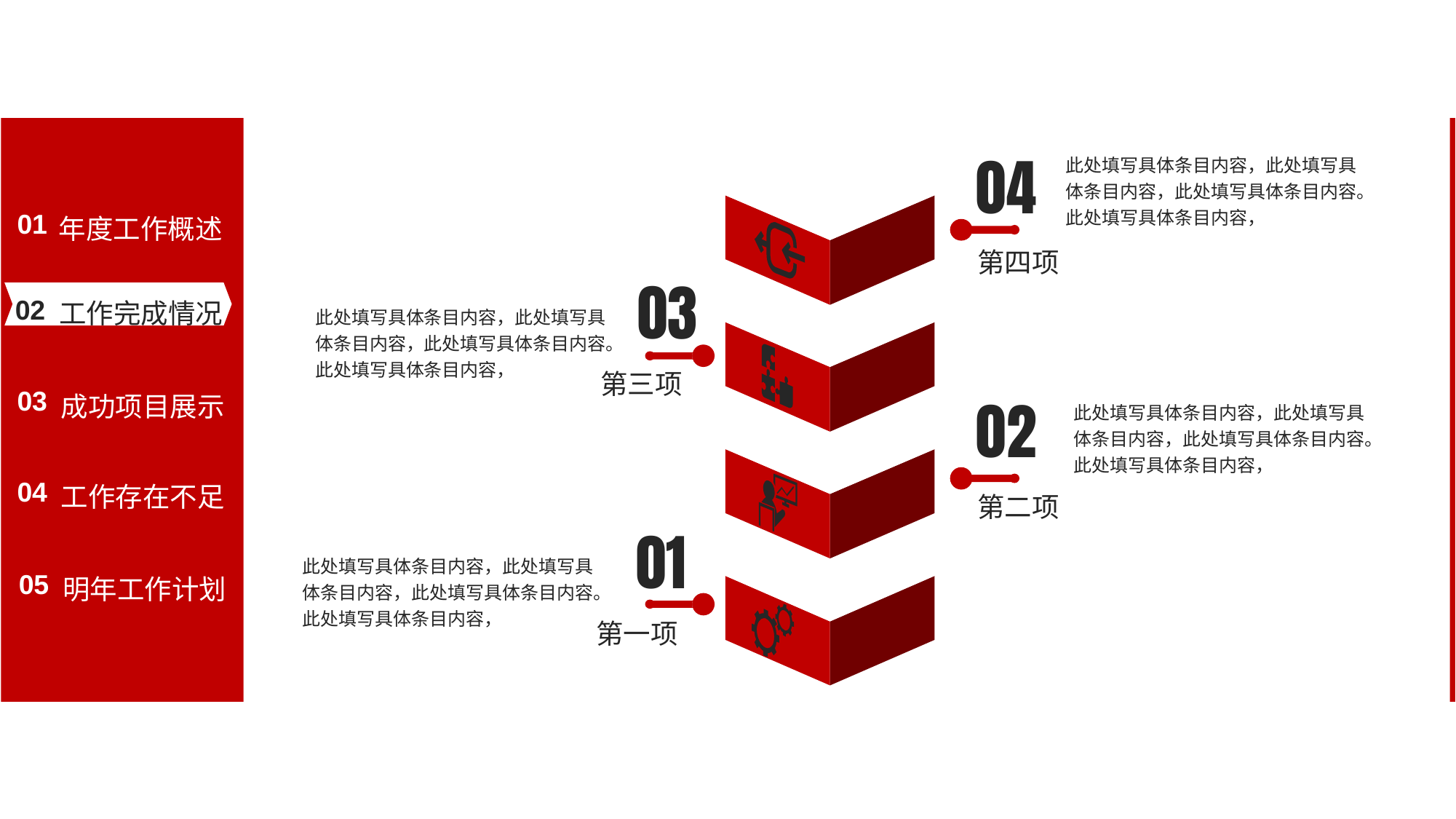

此处填写具体条目内容，此处填写具体条目内容，此处填写具体条目内容。此处填写具体条目内容，
04

年度工作概述

01

第四项
03
工作完成情况

02
此处填写具体条目内容，此处填写具体条目内容，此处填写具体条目内容。此处填写具体条目内容，

第三项
成功项目展示
03
02
此处填写具体条目内容，此处填写具体条目内容，此处填写具体条目内容。此处填写具体条目内容，

工作存在不足

04

第二项
01

此处填写具体条目内容，此处填写具体条目内容，此处填写具体条目内容。此处填写具体条目内容，
明年工作计划
05

第一项